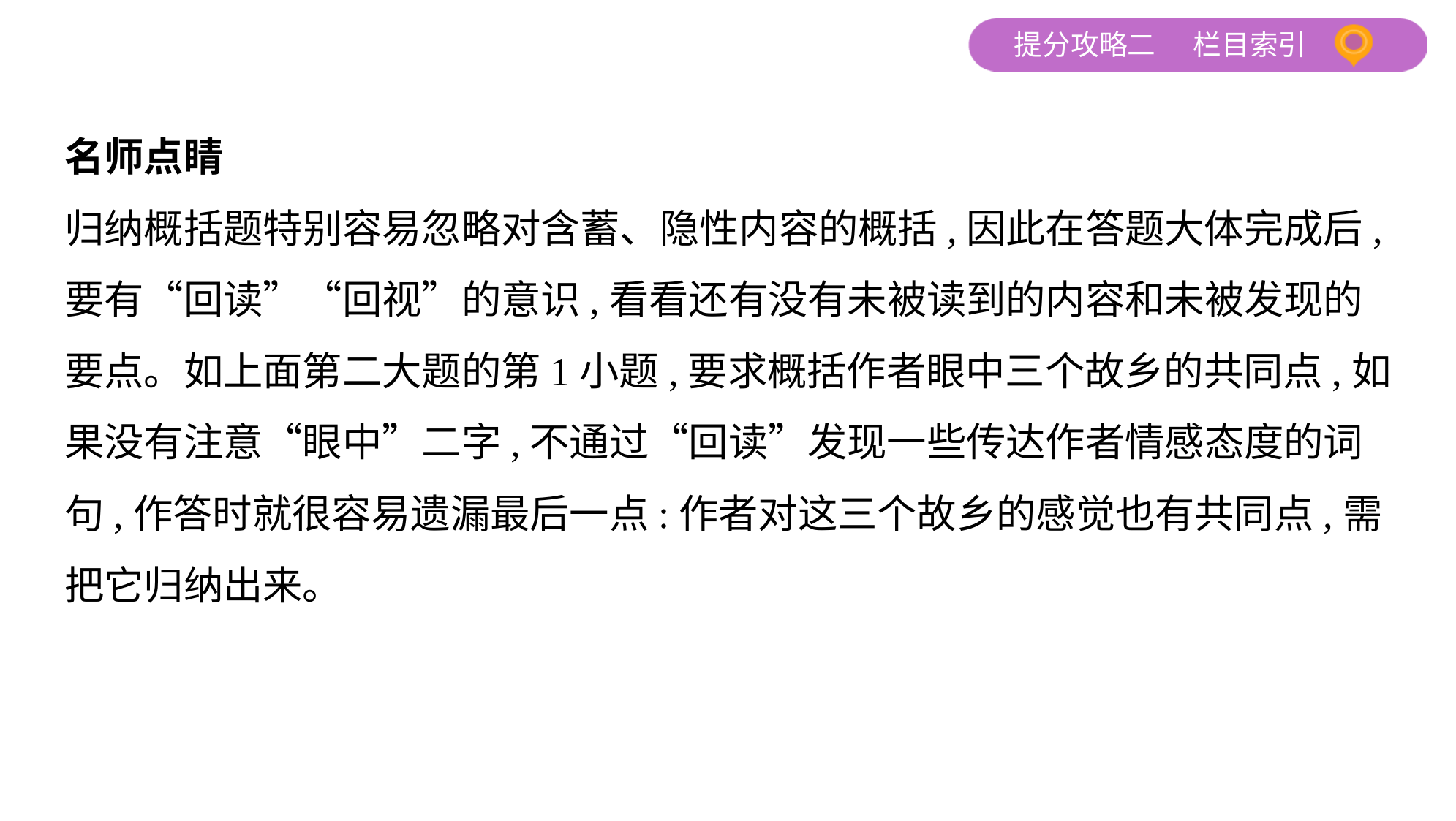

名师点睛
归纳概括题特别容易忽略对含蓄、隐性内容的概括,因此在答题大体完成后,
要有“回读”“回视”的意识,看看还有没有未被读到的内容和未被发现的
要点。如上面第二大题的第1小题,要求概括作者眼中三个故乡的共同点,如
果没有注意“眼中”二字,不通过“回读”发现一些传达作者情感态度的词
句,作答时就很容易遗漏最后一点:作者对这三个故乡的感觉也有共同点,需
把它归纳出来。